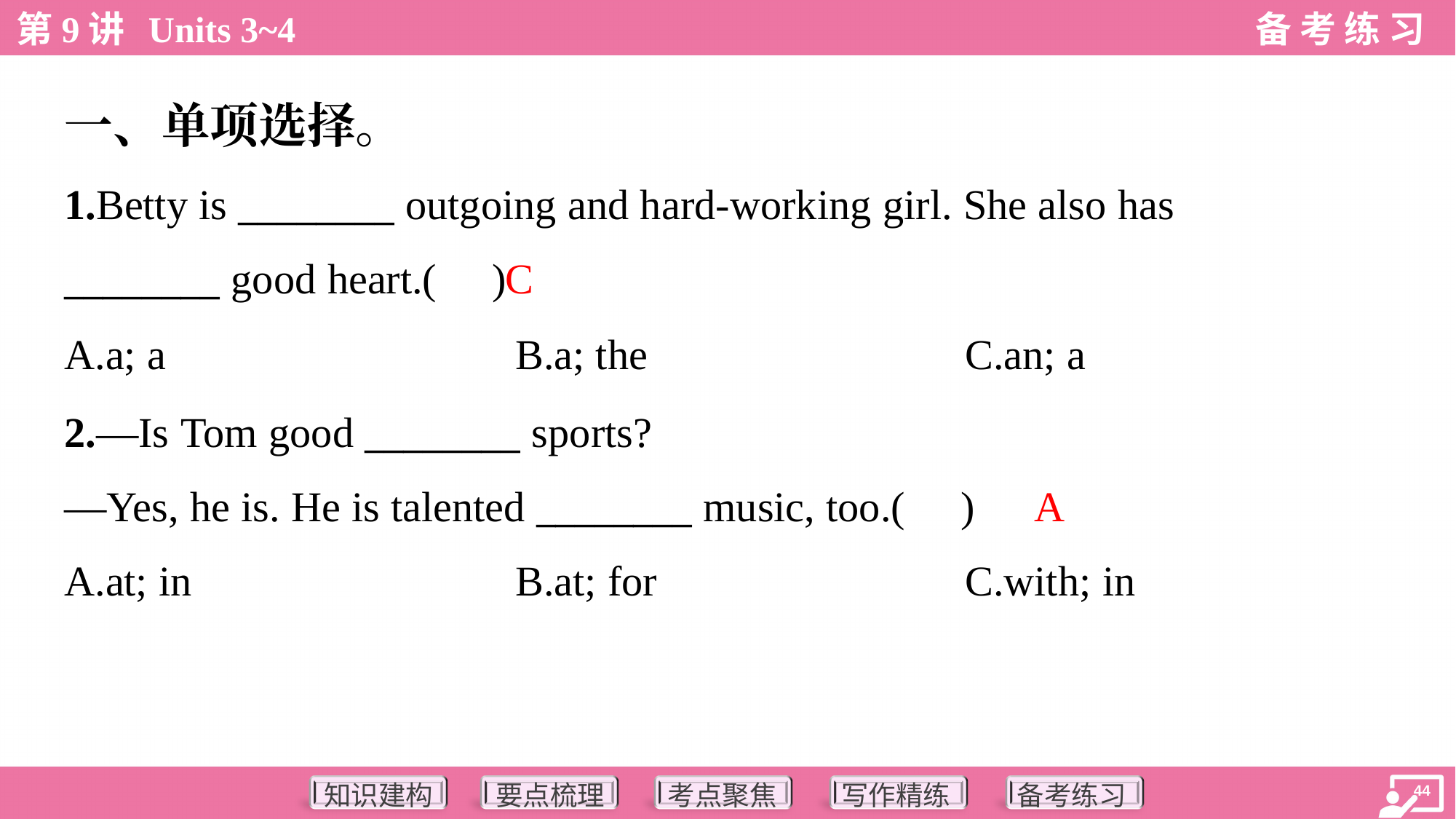

一、单项选择。
1.Betty is ________ outgoing and hard-working girl. She also has
________ good heart.(     )
C
A.a; a	B.a; the	C.an; a
2.—Is Tom good ________ sports?
—Yes, he is. He is talented ________ music, too.(     )
A
A.at; in	B.at; for	C.with; in